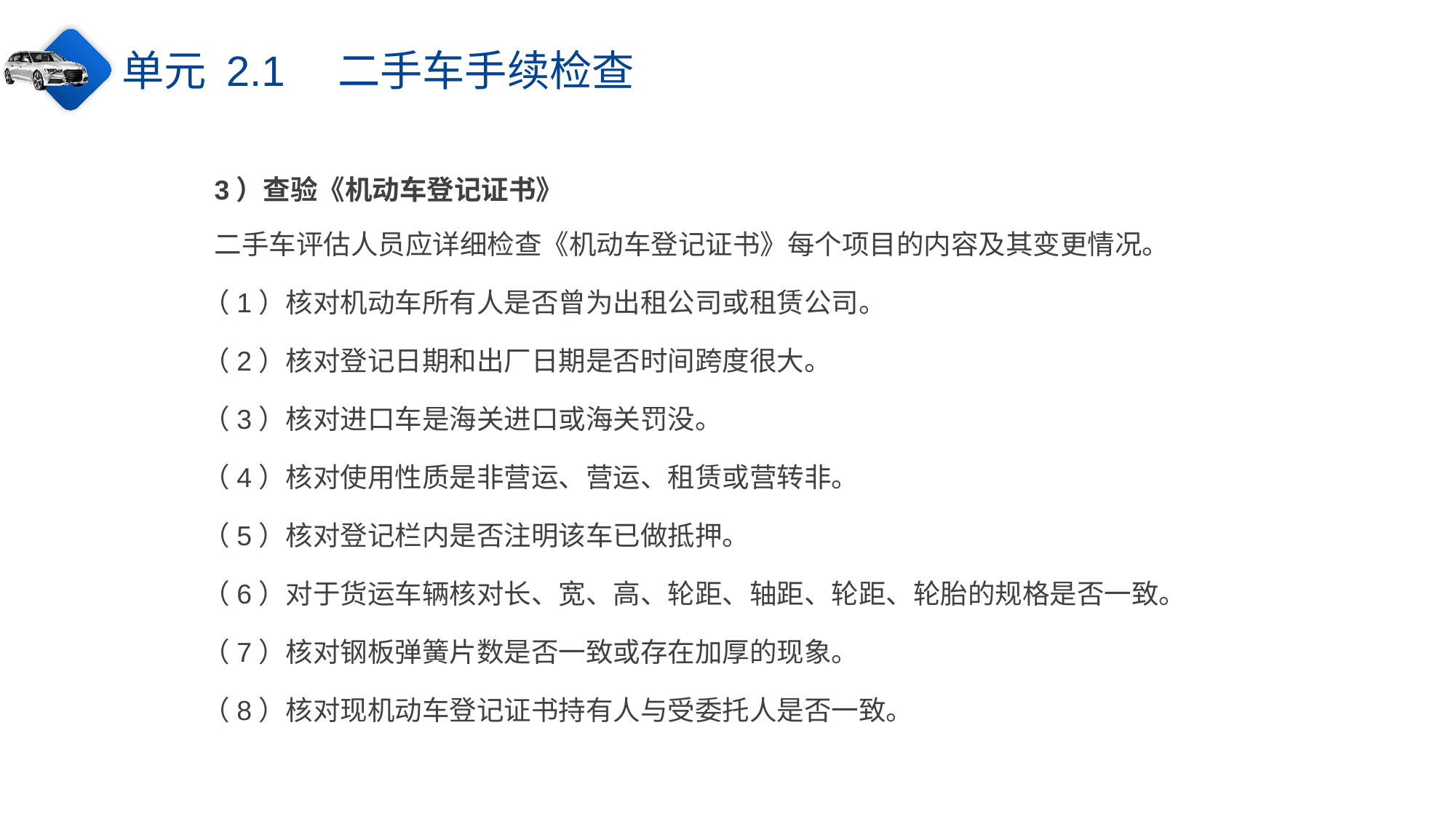

单元 2.1　二手车手续检查
3）查验《机动车登记证书》
二手车评估人员应详细检查《机动车登记证书》每个项目的内容及其变更情况。
（1）核对机动车所有人是否曾为出租公司或租赁公司。
（2）核对登记日期和出厂日期是否时间跨度很大。
（3）核对进口车是海关进口或海关罚没。
（4）核对使用性质是非营运、营运、租赁或营转非。
（5）核对登记栏内是否注明该车已做抵押。
（6）对于货运车辆核对长、宽、高、轮距、轴距、轮距、轮胎的规格是否一致。
（7）核对钢板弹簧片数是否一致或存在加厚的现象。
（8）核对现机动车登记证书持有人与受委托人是否一致。